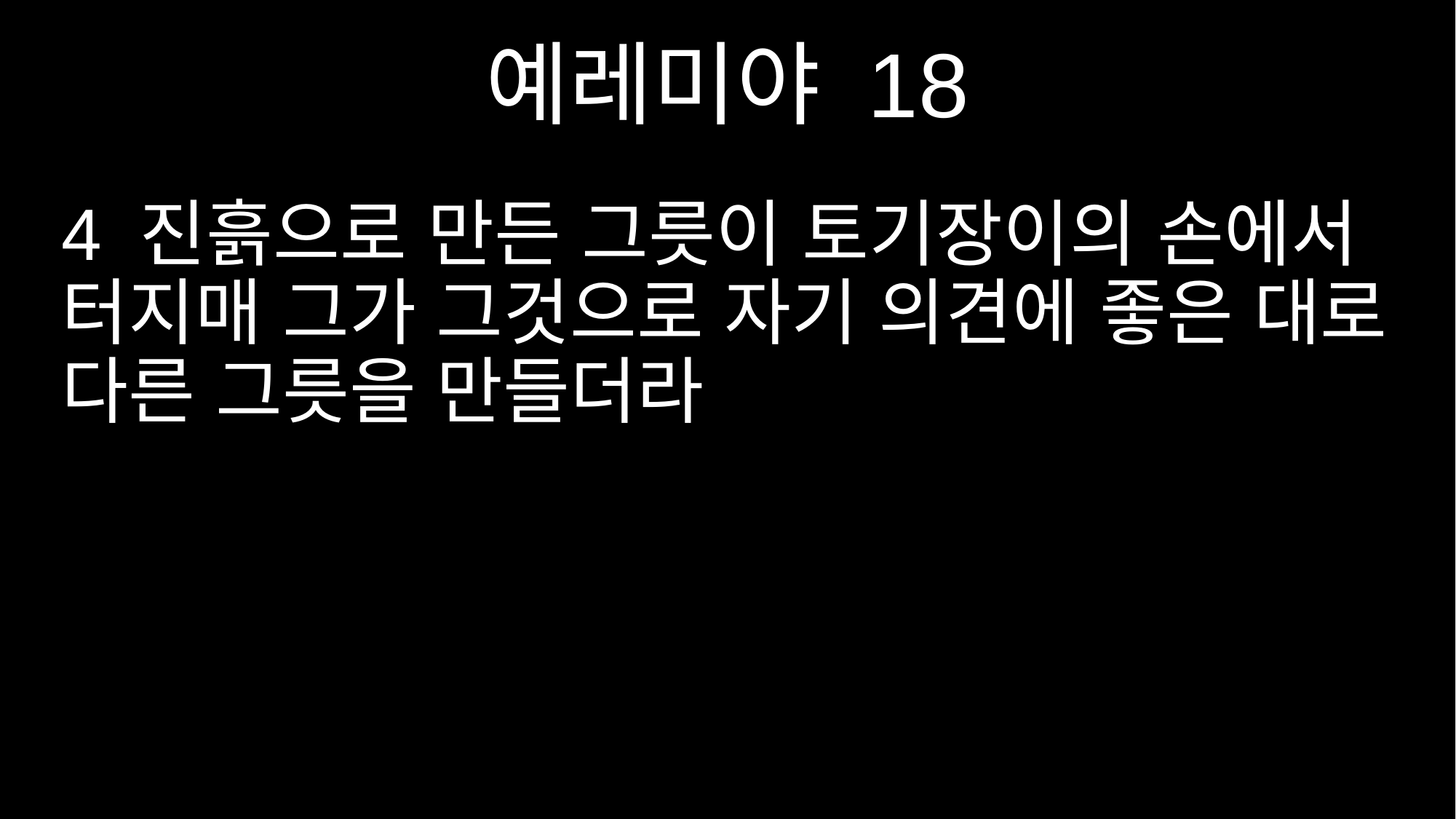

예레미야 18
4 진흙으로 만든 그릇이 토기장이의 손에서 터지매 그가 그것으로 자기 의견에 좋은 대로 다른 그릇을 만들더라